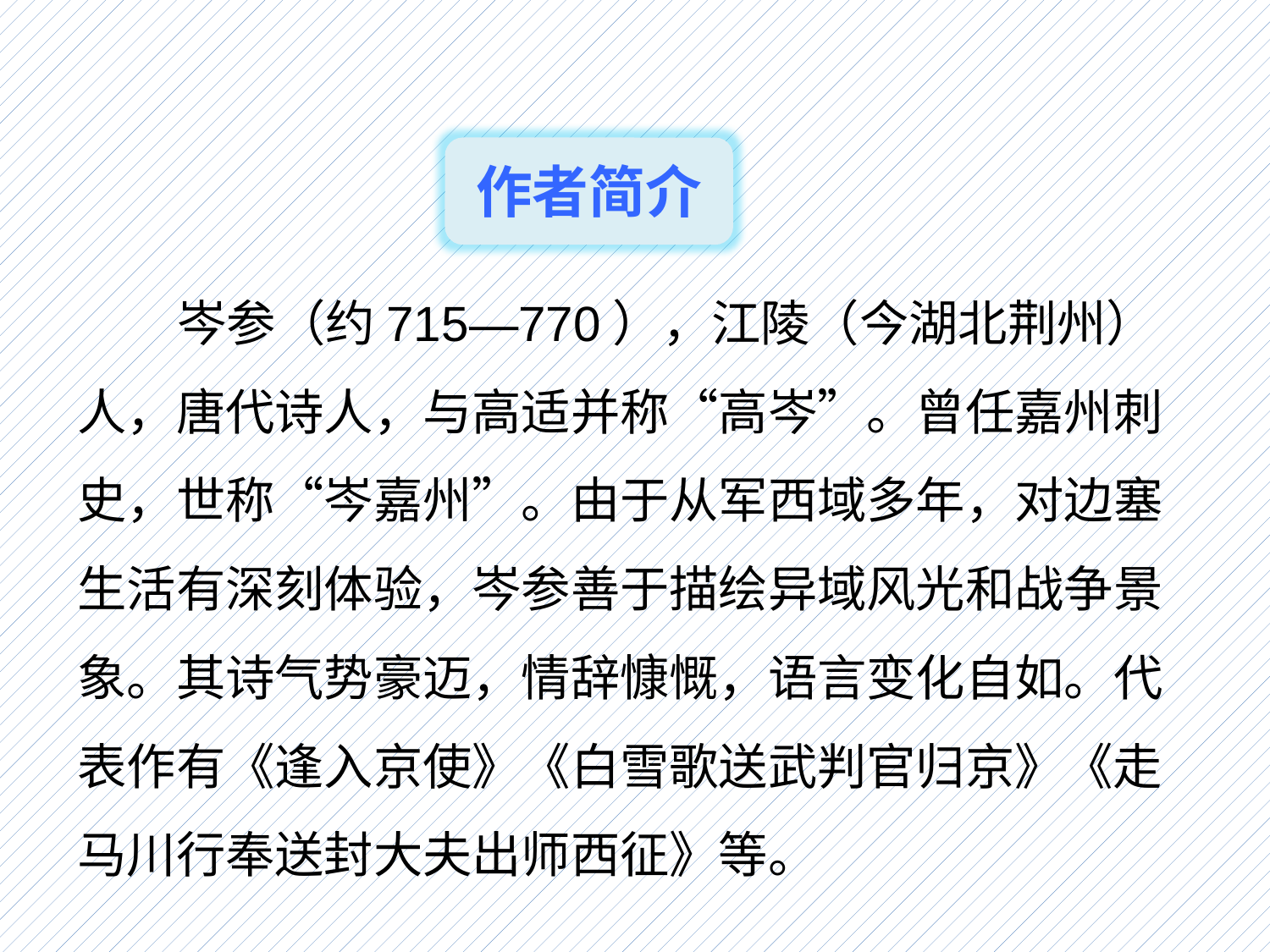

作者简介
岑参（约715—770），江陵（今湖北荆州）人，唐代诗人，与高适并称“高岑”。曾任嘉州刺史，世称“岑嘉州”。由于从军西域多年，对边塞生活有深刻体验，岑参善于描绘异域风光和战争景象。其诗气势豪迈，情辞慷慨，语言变化自如。代表作有《逢入京使》《白雪歌送武判官归京》《走马川行奉送封大夫出师西征》等。